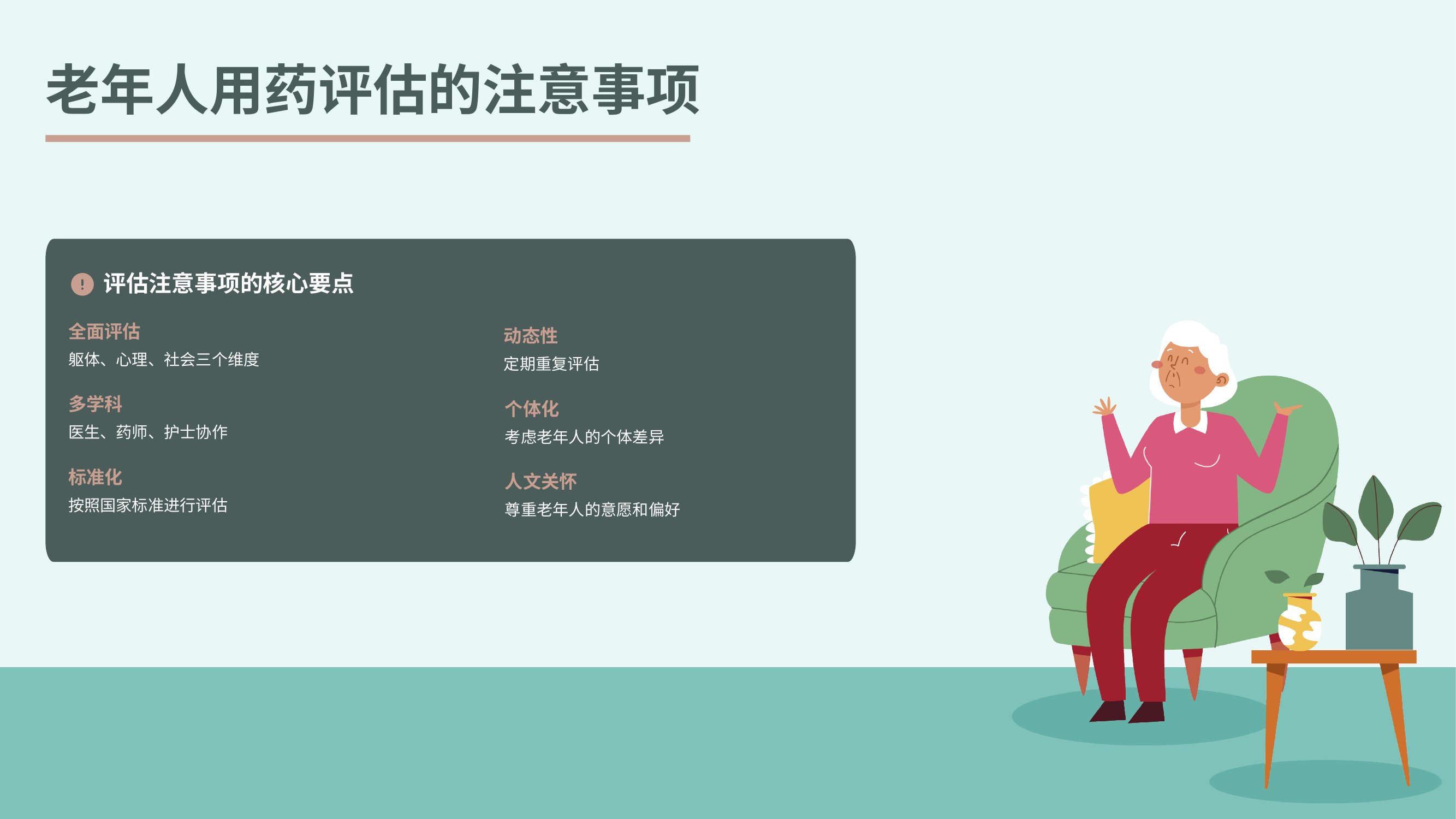

老年人用药评估的注意事项

评估注意事项的核心要点

全面评估
动态性
躯体、心理、社会三个维度
定期重复评估
多学科
个体化
医生、药师、护士协作
考虑老年人的个体差异
标准化
人文关怀
按照国家标准进行评估
尊重老年人的意愿和偏好